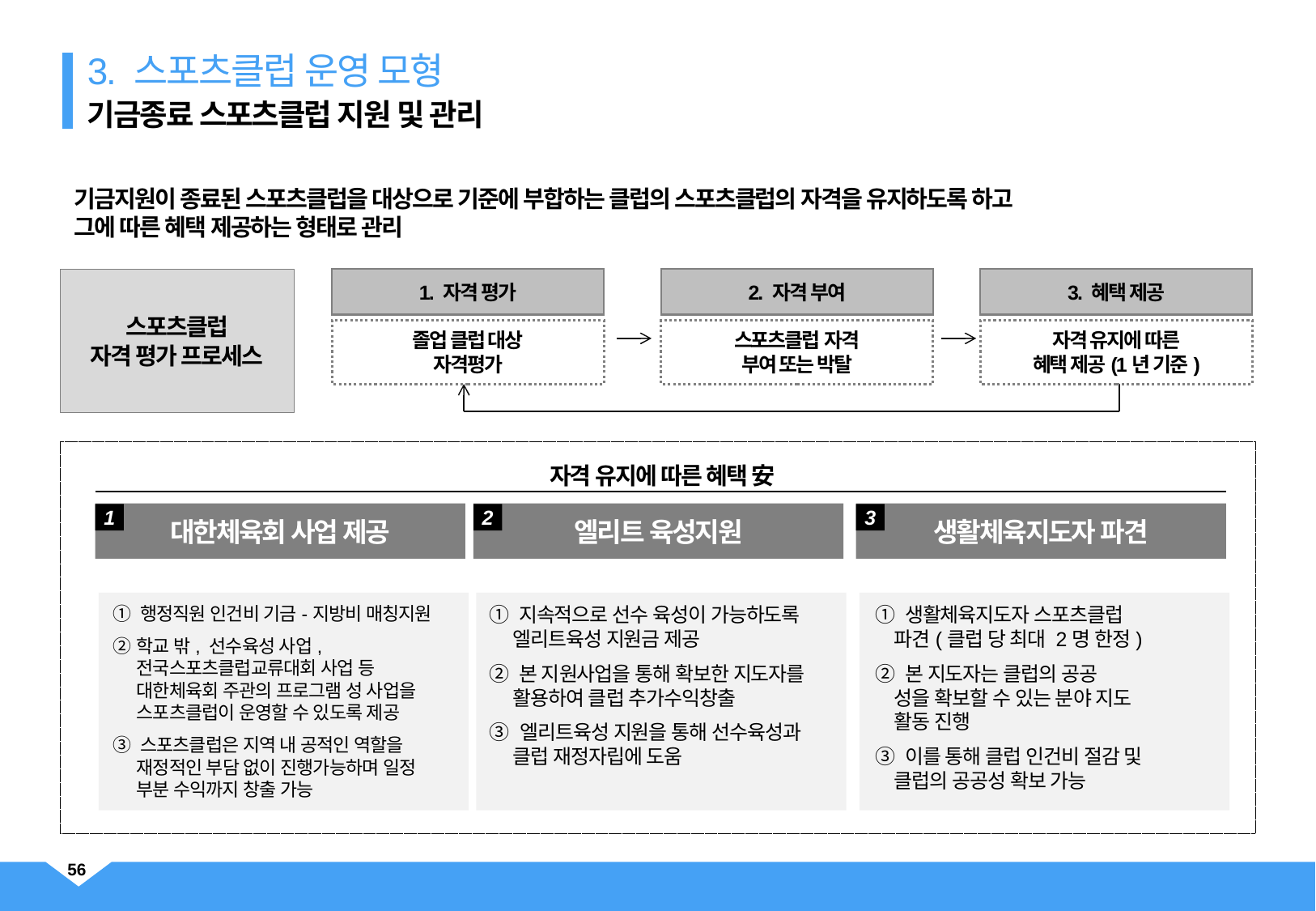

3. 스포츠클럽 운영 모형
기금종료 스포츠클럽 지원 및 관리
기금지원이 종료된 스포츠클럽을 대상으로 기준에 부합하는 클럽의 스포츠클럽의 자격을 유지하도록 하고
그에 따른 혜택 제공하는 형태로 관리
스포츠클럽
자격 평가 프로세스
1. 자격 평가
2. 자격 부여
3. 혜택 제공
졸업 클럽 대상
자격평가
스포츠클럽 자격
부여 또는 박탈
자격 유지에 따른
혜택 제공(1년 기준)

자격 유지에 따른 혜택 安
대한체육회 사업 제공
엘리트 육성지원
생활체육지도자 파견
1
2
3

① 지속적으로 선수 육성이 가능하도록 엘리트육성 지원금 제공
② 본 지원사업을 통해 확보한 지도자를 활용하여 클럽 추가수익창출
③ 엘리트육성 지원을 통해 선수육성과 클럽 재정자립에 도움

① 생활체육지도자 스포츠클럽
    파견(클럽 당 최대 2명 한정)
② 본 지도자는 클럽의 공공
    성을 확보할 수 있는 분야 지도
    활동 진행
③ 이를 통해 클럽 인건비 절감 및
    클럽의 공공성 확보 가능

① 행정직원 인건비 기금-지방비 매칭지원
② 	학교 밖, 선수육성 사업, 전국스포츠클럽교류대회 사업 등 대한체육회 주관의 프로그램 성 사업을 스포츠클럽이 운영할 수 있도록 제공
③ 스포츠클럽은 지역 내 공적인 역할을 재정적인 부담 없이 진행가능하며 일정 부분 수익까지 창출 가능